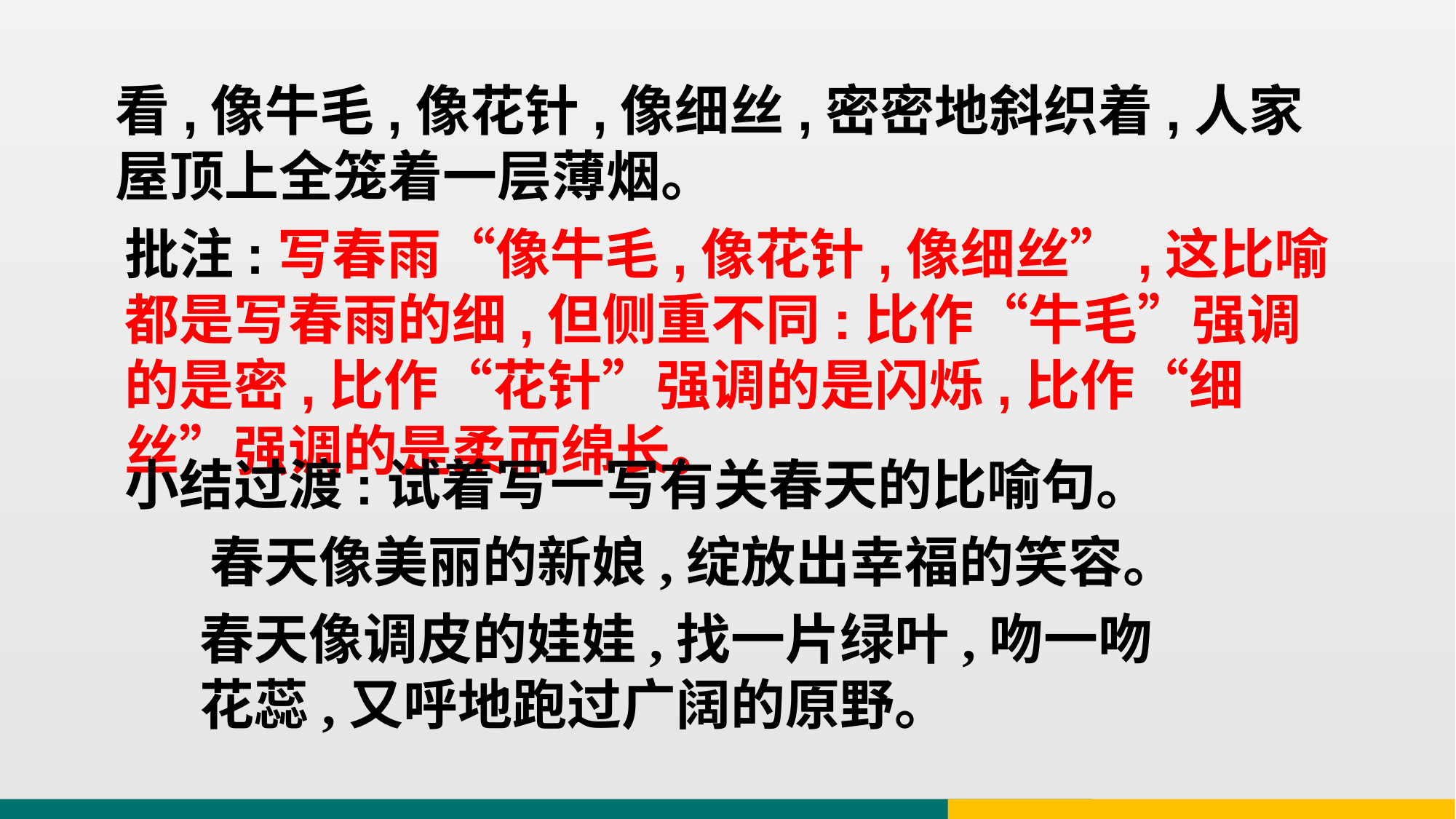

看,像牛毛,像花针,像细丝,密密地斜织着,人家屋顶上全笼着一层薄烟。
批注:写春雨“像牛毛,像花针,像细丝”,这比喻都是写春雨的细,但侧重不同:比作“牛毛”强调的是密,比作“花针”强调的是闪烁,比作“细丝”强调的是柔而绵长。
小结过渡:试着写一写有关春天的比喻句。
春天像美丽的新娘,绽放出幸福的笑容。
春天像调皮的娃娃,找一片绿叶,吻一吻花蕊,又呼地跑过广阔的原野。